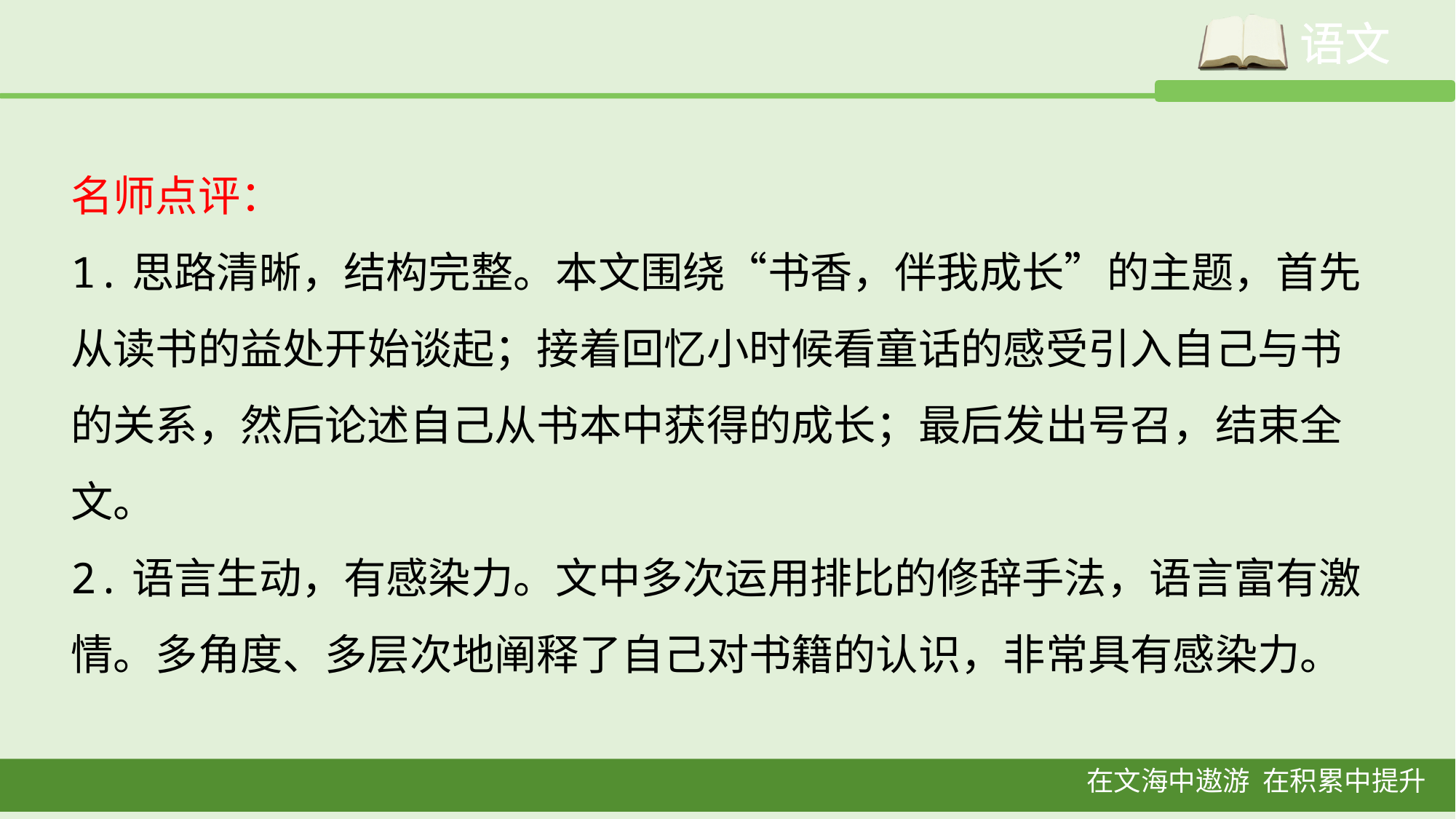

名师点评：
1.思路清晰，结构完整。本文围绕“书香，伴我成长”的主题，首先从读书的益处开始谈起；接着回忆小时候看童话的感受引入自己与书的关系，然后论述自己从书本中获得的成长；最后发出号召，结束全文。
2.语言生动，有感染力。文中多次运用排比的修辞手法，语言富有激情。多角度、多层次地阐释了自己对书籍的认识，非常具有感染力。